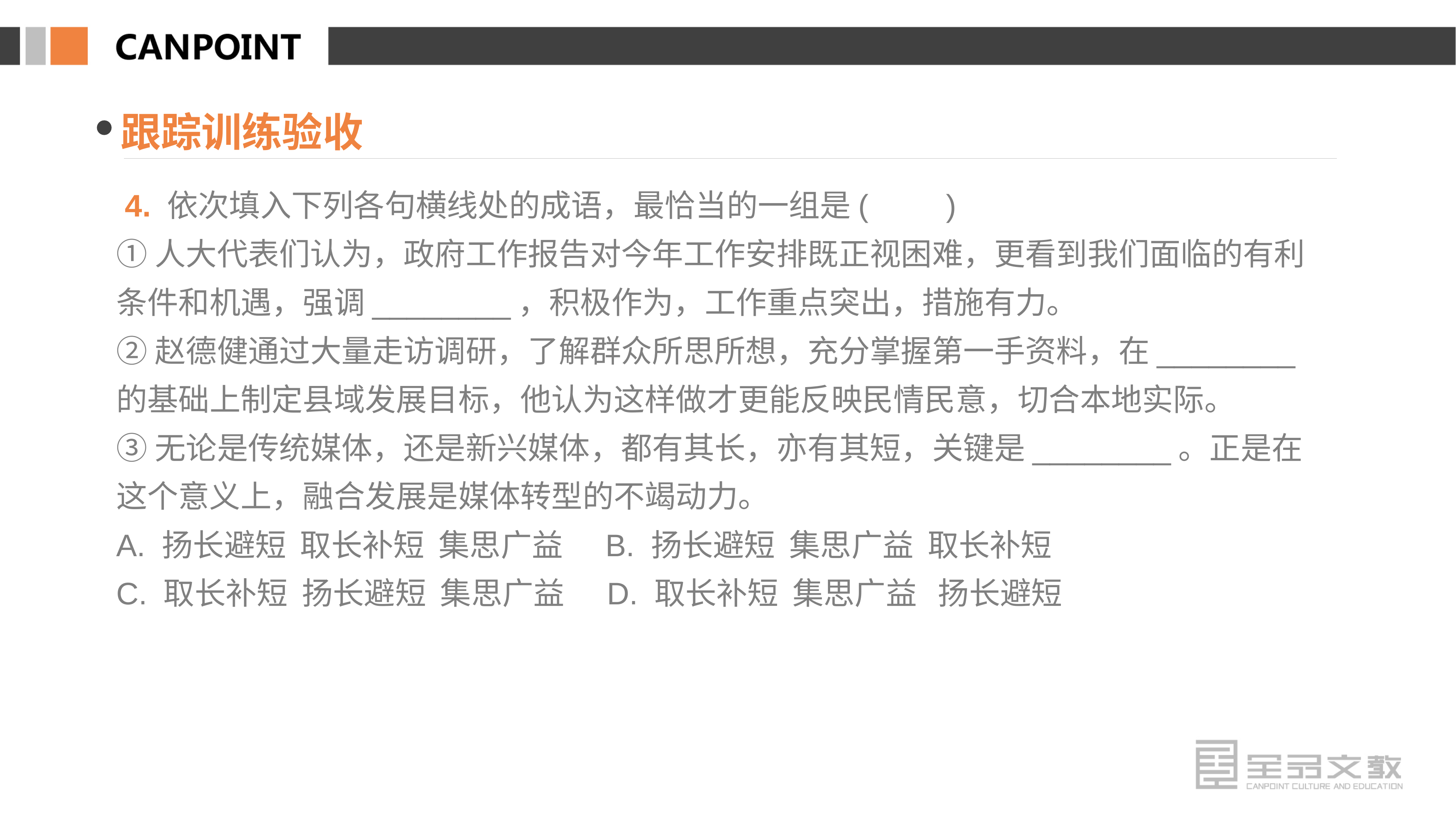

跟踪训练验收

 4. 依次填入下列各句横线处的成语，最恰当的一组是(　　)
①人大代表们认为，政府工作报告对今年工作安排既正视困难，更看到我们面临的有利条件和机遇，强调________，积极作为，工作重点突出，措施有力。
②赵德健通过大量走访调研，了解群众所思所想，充分掌握第一手资料，在________的基础上制定县域发展目标，他认为这样做才更能反映民情民意，切合本地实际。
③无论是传统媒体，还是新兴媒体，都有其长，亦有其短，关键是________。正是在这个意义上，融合发展是媒体转型的不竭动力。
A. 扬长避短  取长补短  集思广益     B. 扬长避短  集思广益  取长补短
C. 取长补短  扬长避短  集思广益     D. 取长补短  集思广益   扬长避短